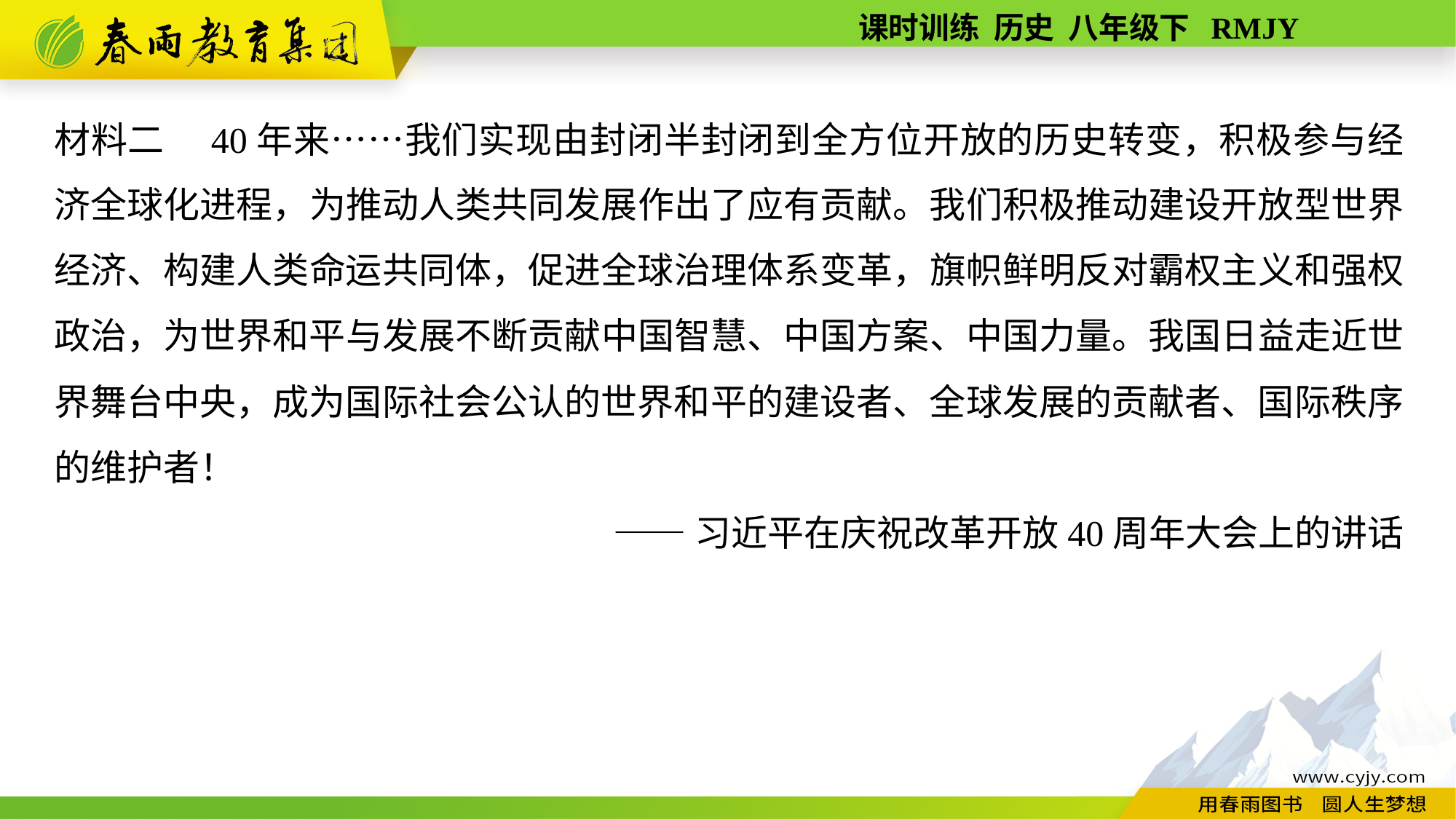

材料二　40年来……我们实现由封闭半封闭到全方位开放的历史转变，积极参与经济全球化进程，为推动人类共同发展作出了应有贡献。我们积极推动建设开放型世界经济、构建人类命运共同体，促进全球治理体系变革，旗帜鲜明反对霸权主义和强权政治，为世界和平与发展不断贡献中国智慧、中国方案、中国力量。我国日益走近世界舞台中央，成为国际社会公认的世界和平的建设者、全球发展的贡献者、国际秩序的维护者！
——习近平在庆祝改革开放40周年大会上的讲话